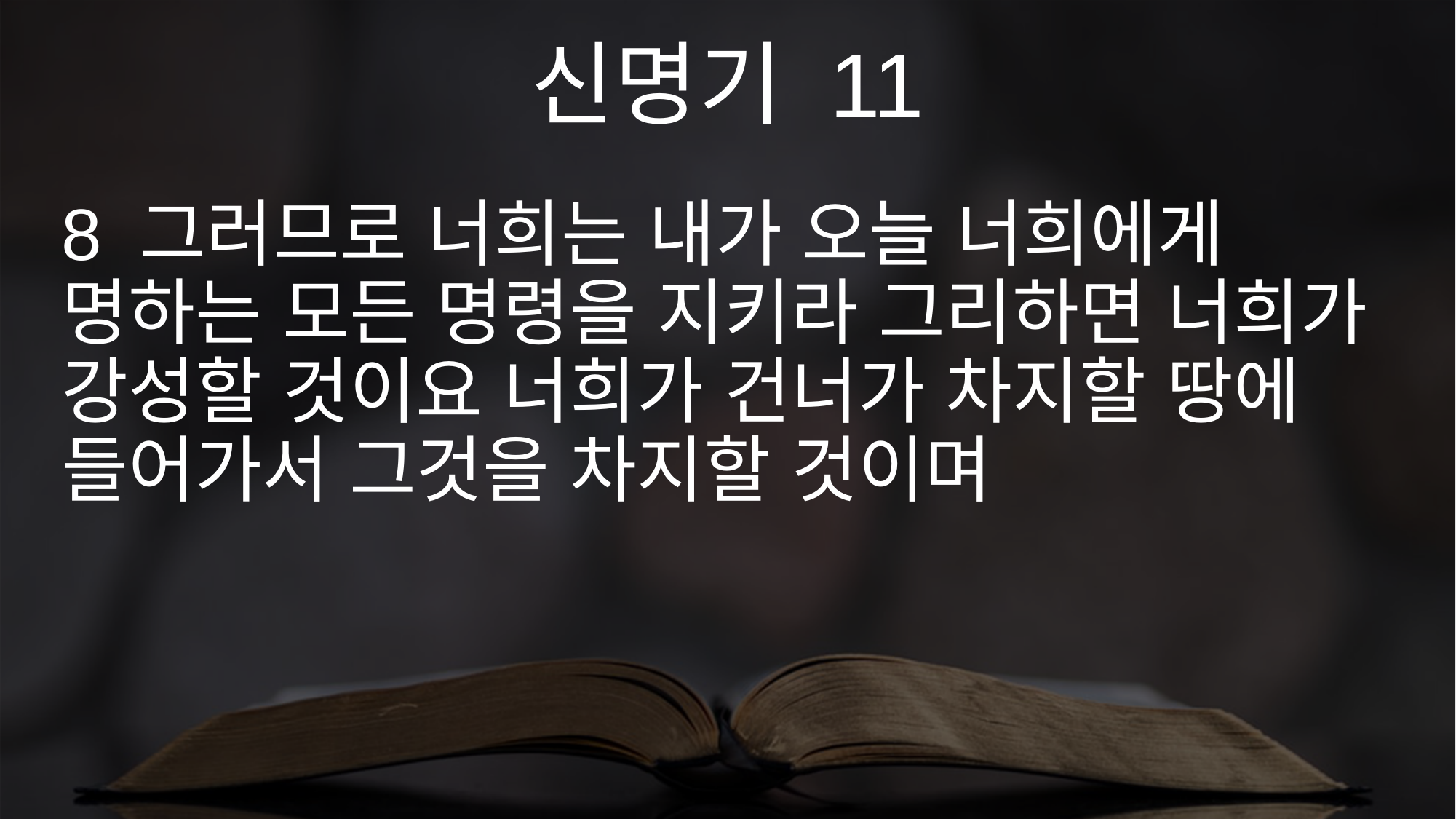

신명기 11
8 그러므로 너희는 내가 오늘 너희에게 명하는 모든 명령을 지키라 그리하면 너희가 강성할 것이요 너희가 건너가 차지할 땅에 들어가서 그것을 차지할 것이며